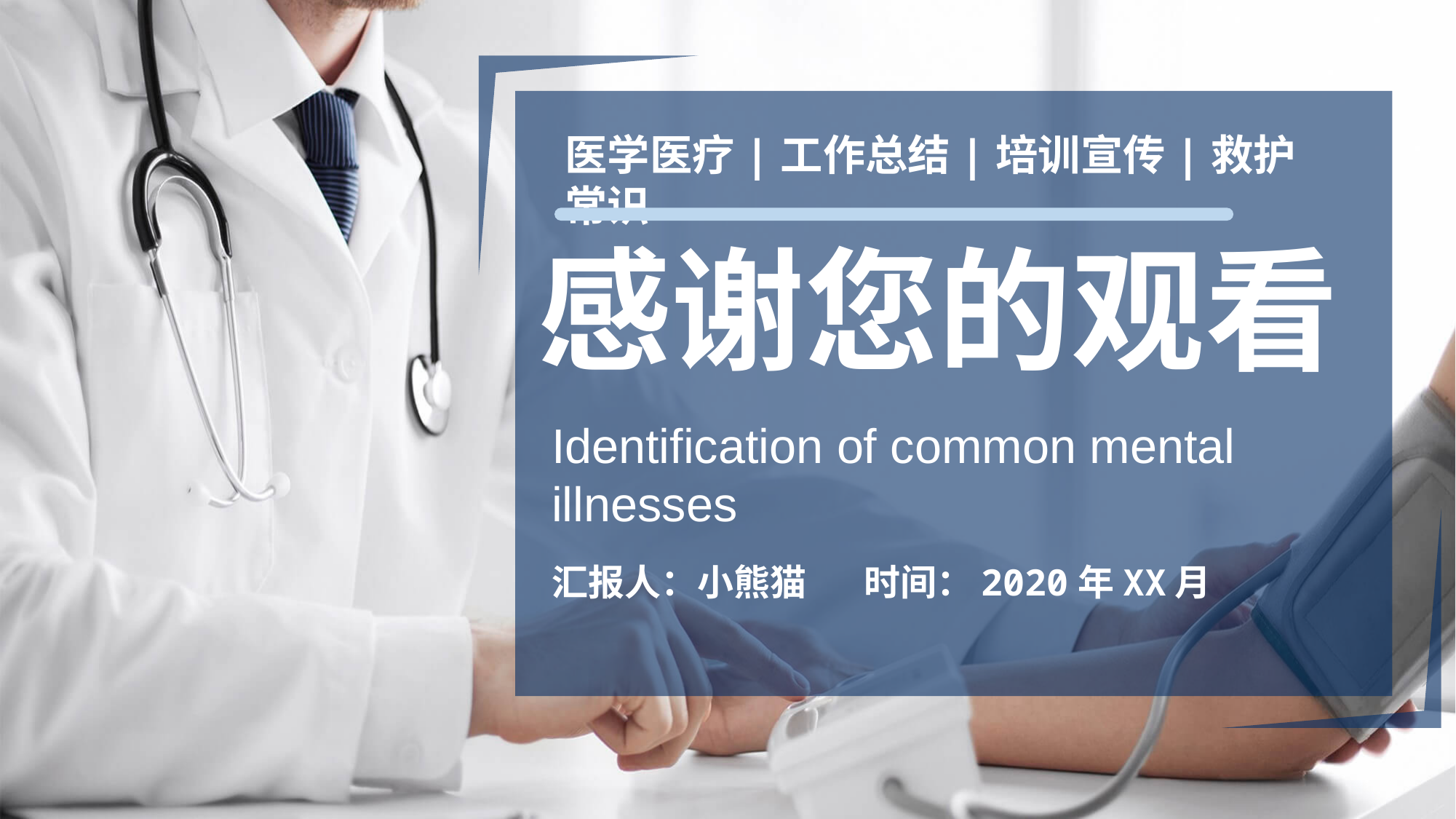

医学医疗|工作总结|培训宣传|救护常识

感谢您的观看
Identification of common mental illnesses

汇报人：小熊猫       时间：2020年XX月